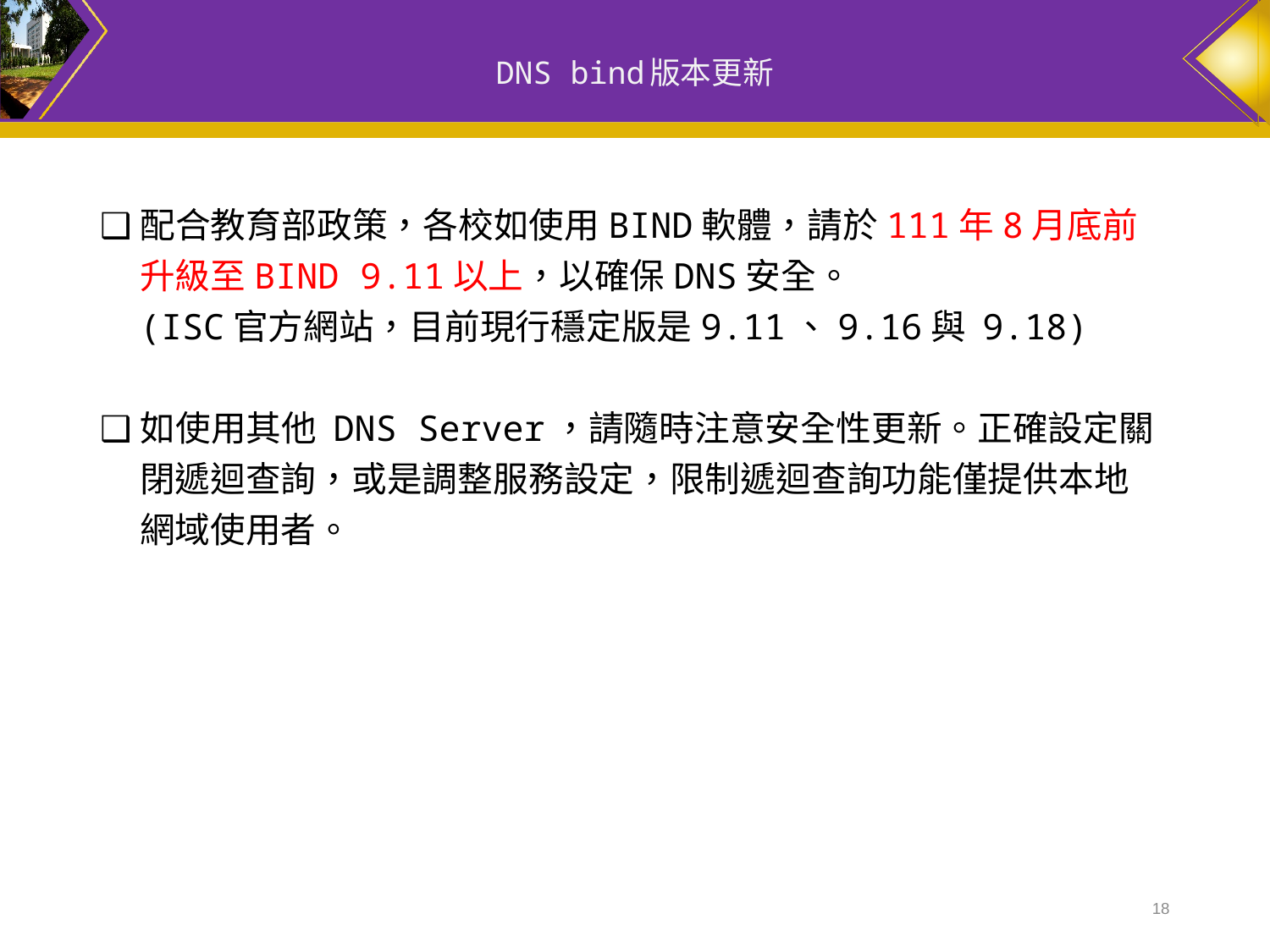

# DNS bind版本更新
❑配合教育部政策，各校如使用BIND軟體，請於111年8月底前升級至BIND 9.11以上，以確保DNS安全。
(ISC官方網站，目前現行穩定版是9.11、9.16與 9.18)

❑如使用其他 DNS Server，請隨時注意安全性更新。正確設定關閉遞迴查詢，或是調整服務設定，限制遞迴查詢功能僅提供本地網域使用者。
18